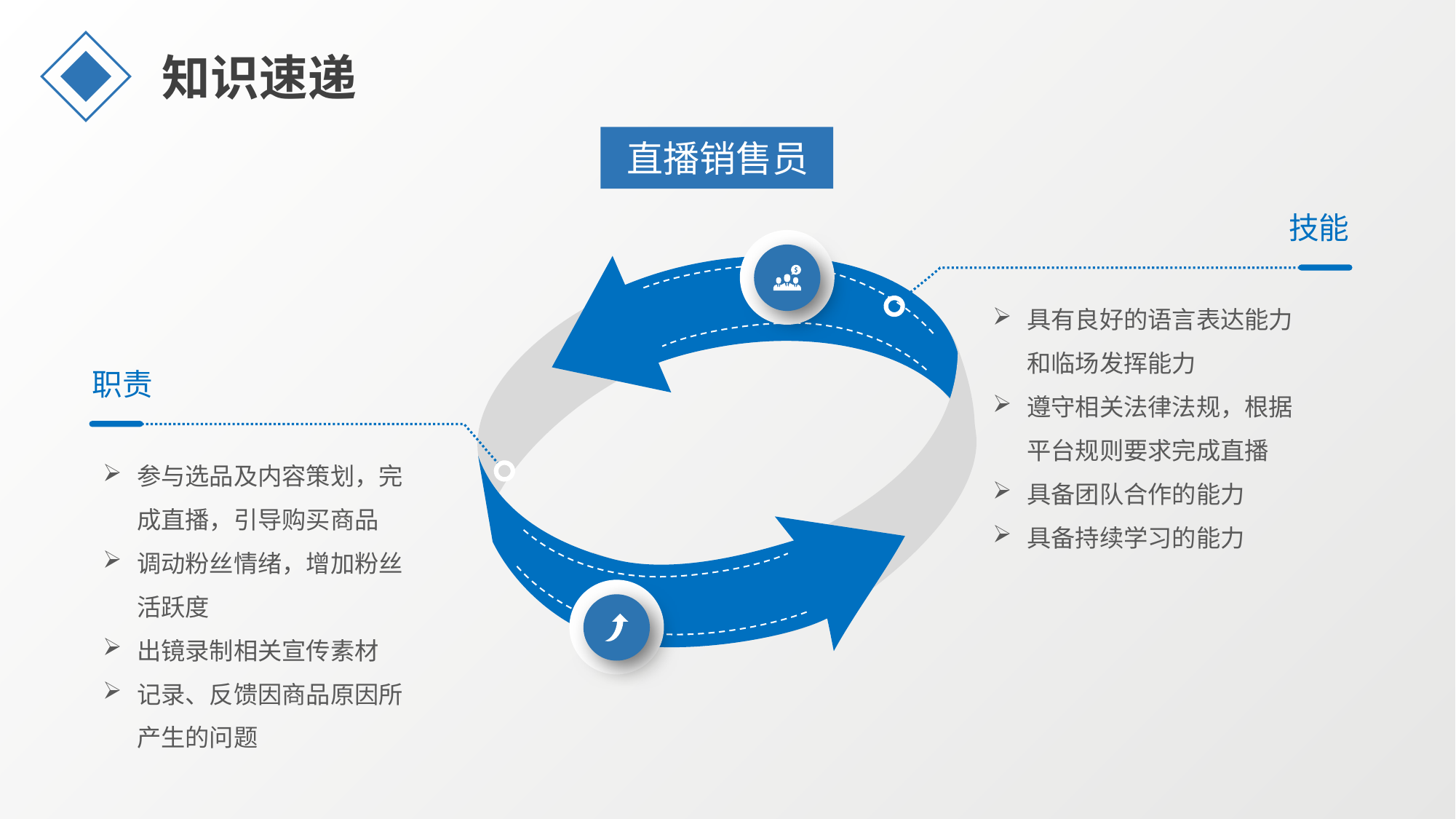

知识速递

直播销售员
技能

具有良好的语言表达能力和临场发挥能力
遵守相关法律法规，根据平台规则要求完成直播
具备团队合作的能力
具备持续学习的能力

职责

参与选品及内容策划，完成直播，引导购买商品
调动粉丝情绪，增加粉丝活跃度
出镜录制相关宣传素材
记录、反馈因商品原因所产生的问题